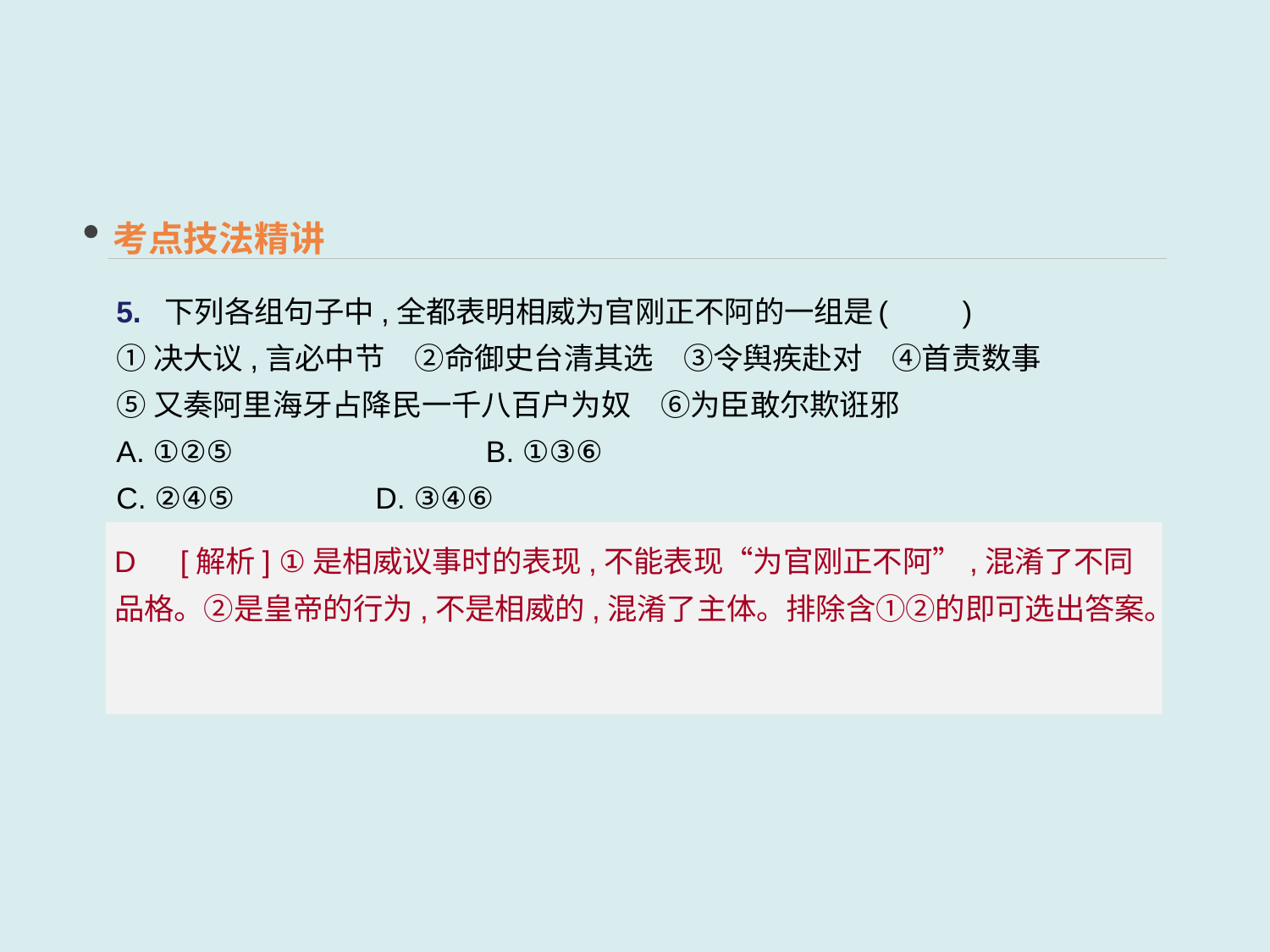

考点技法精讲

5.  下列各组句子中,全都表明相威为官刚正不阿的一组是	(　　)
①决大议,言必中节　②命御史台清其选　③令舆疾赴对　④首责数事
⑤又奏阿里海牙占降民一千八百户为奴　⑥为臣敢尔欺诳邪
A. ①②⑤　　　　　　　　B. ①③⑥
C. ②④⑤	                D. ③④⑥

D　[解析] ①是相威议事时的表现,不能表现“为官刚正不阿”,混淆了不同品格。②是皇帝的行为,不是相威的,混淆了主体。排除含①②的即可选出答案。